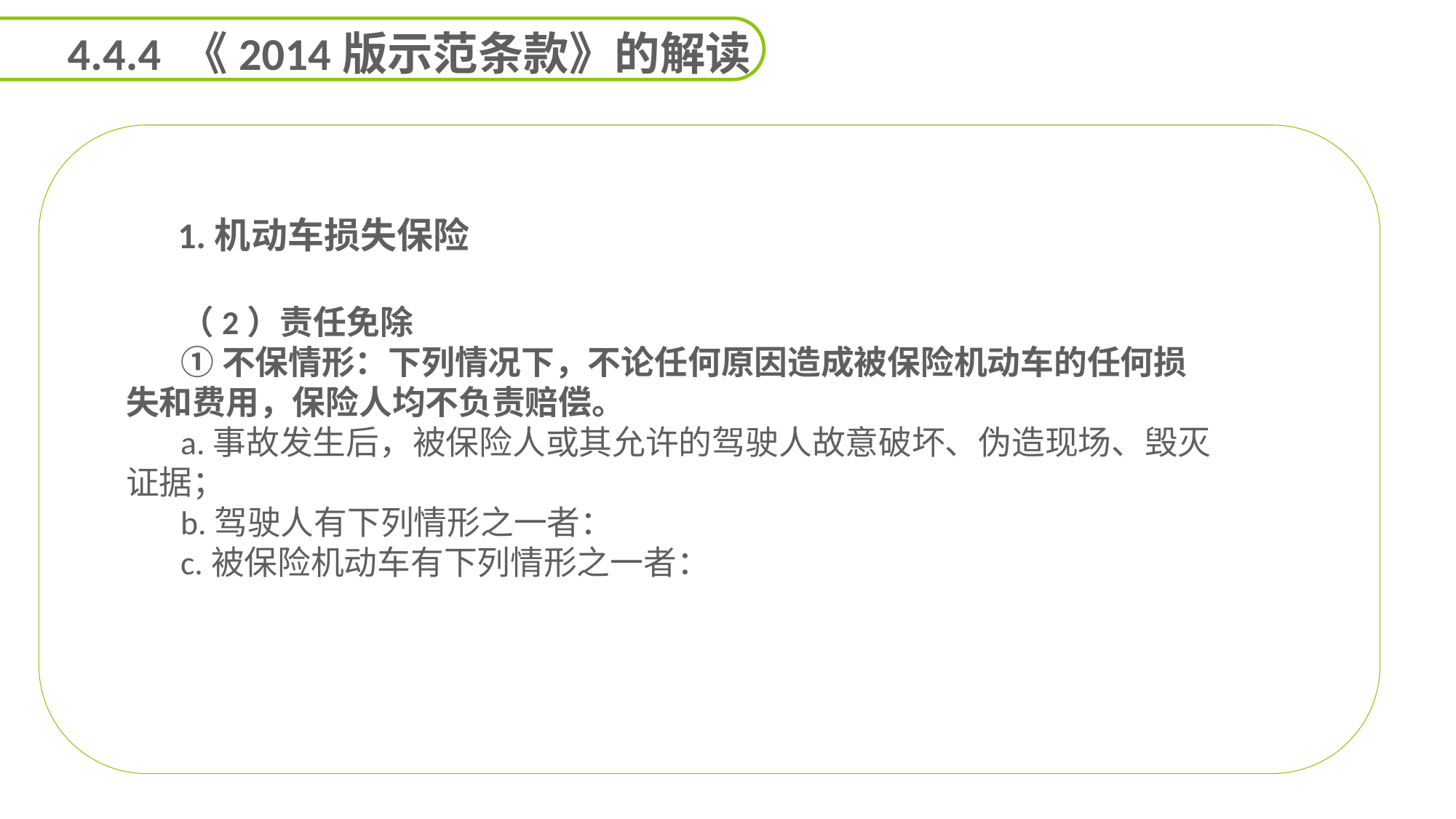

4.4.4 《2014版示范条款》的解读

     1.机动车损失保险

（2）责任免除
①不保情形：下列情况下，不论任何原因造成被保险机动车的任何损失和费用，保险人均不负责赔偿。
a.事故发生后，被保险人或其允许的驾驶人故意破坏、伪造现场、毁灭证据；
b.驾驶人有下列情形之一者：
c.被保险机动车有下列情形之一者：
能力
目标
延迟符